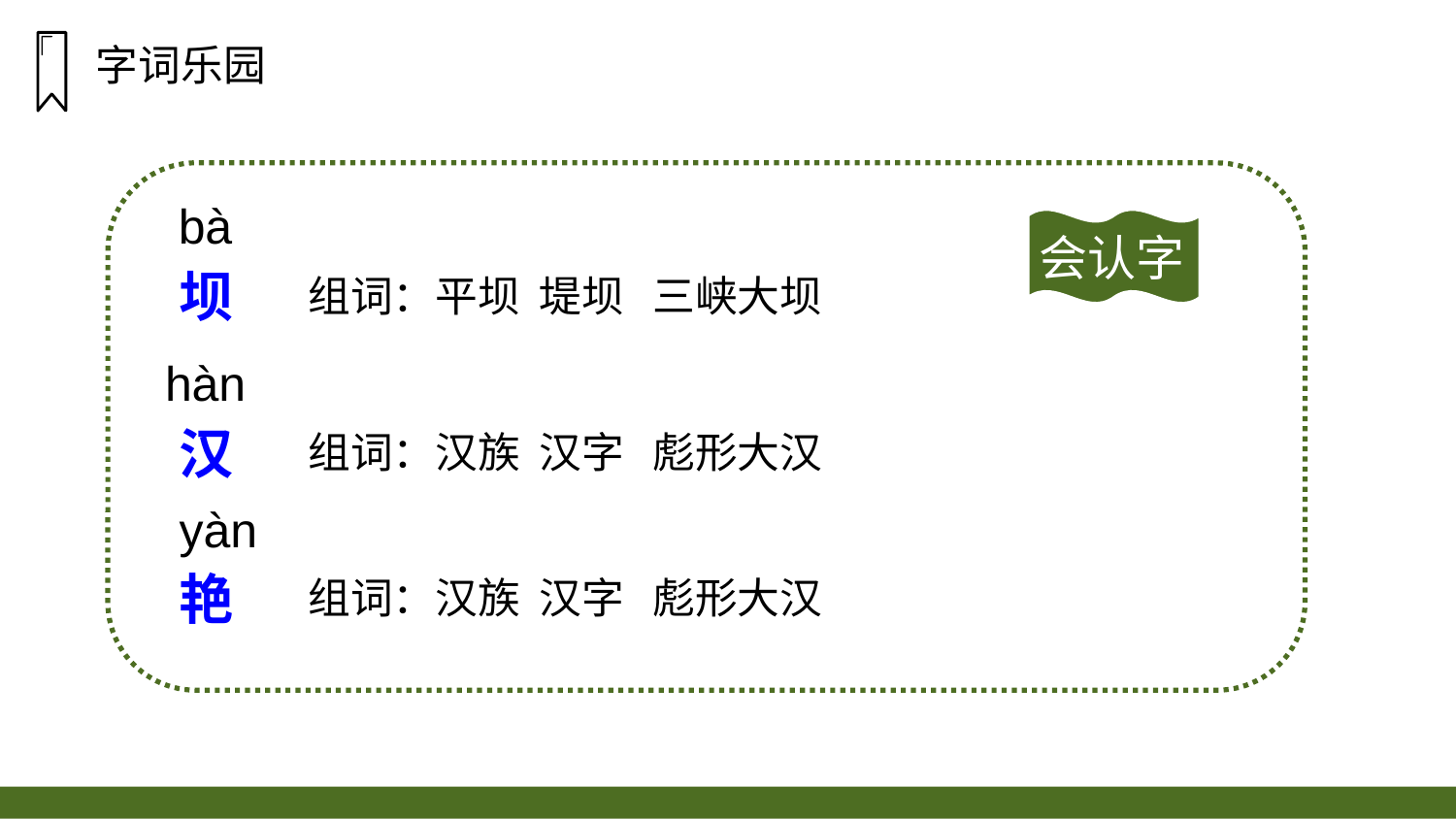

字词乐园

bà
会认字
坝
组词：平坝  堤坝   三峡大坝
hàn
汉
组词：汉族  汉字   彪形大汉
yàn
艳
组词：汉族  汉字   彪形大汉